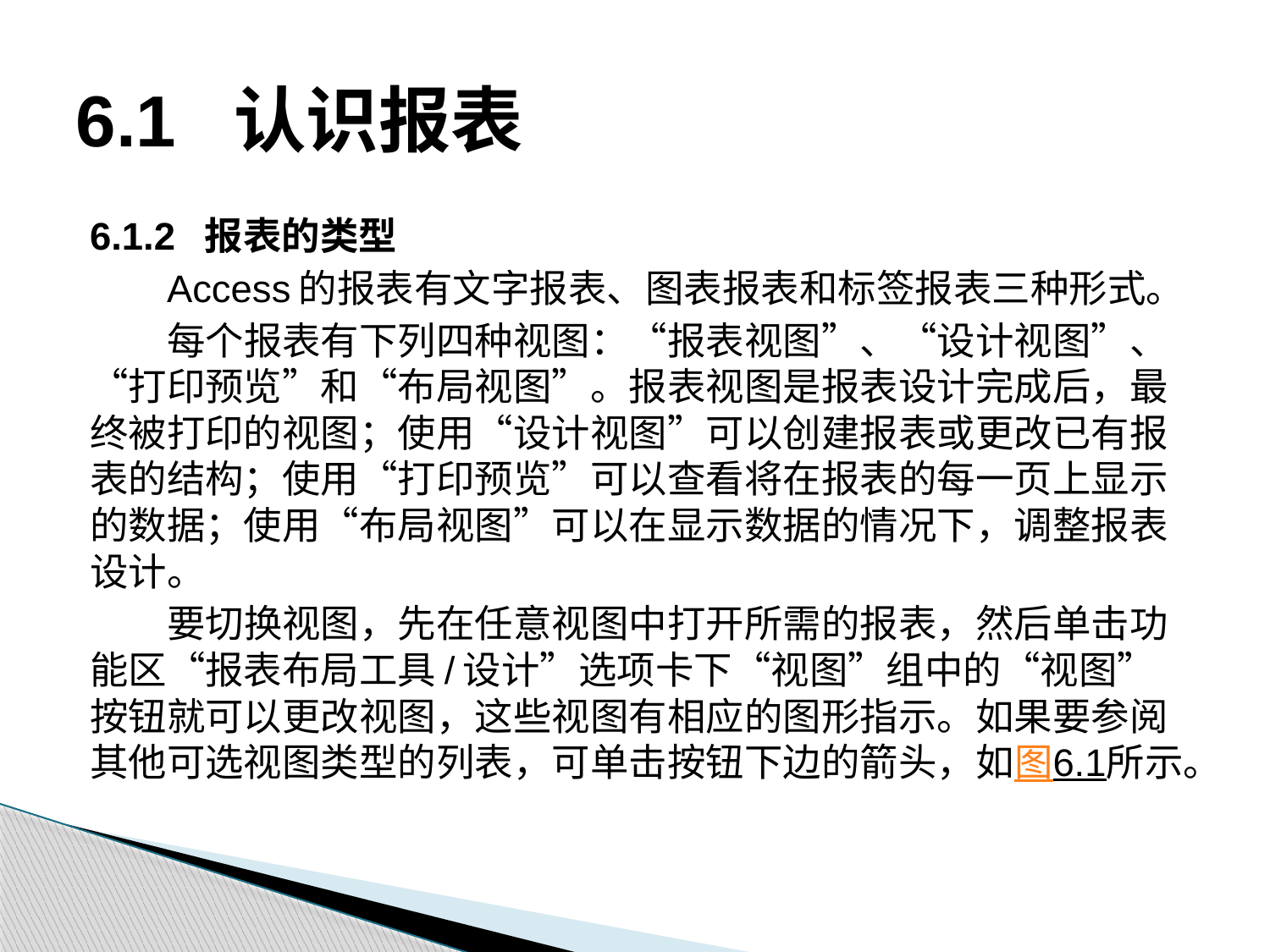

# 6.1  认识报表
6.1.2  报表的类型
Access的报表有文字报表、图表报表和标签报表三种形式。
每个报表有下列四种视图：“报表视图”、“设计视图”、“打印预览”和“布局视图”。报表视图是报表设计完成后，最终被打印的视图；使用“设计视图”可以创建报表或更改已有报表的结构；使用“打印预览”可以查看将在报表的每一页上显示的数据；使用“布局视图”可以在显示数据的情况下，调整报表设计。
要切换视图，先在任意视图中打开所需的报表，然后单击功能区“报表布局工具/设计”选项卡下“视图”组中的“视图”按钮就可以更改视图，这些视图有相应的图形指示。如果要参阅其他可选视图类型的列表，可单击按钮下边的箭头，如图6.1所示。